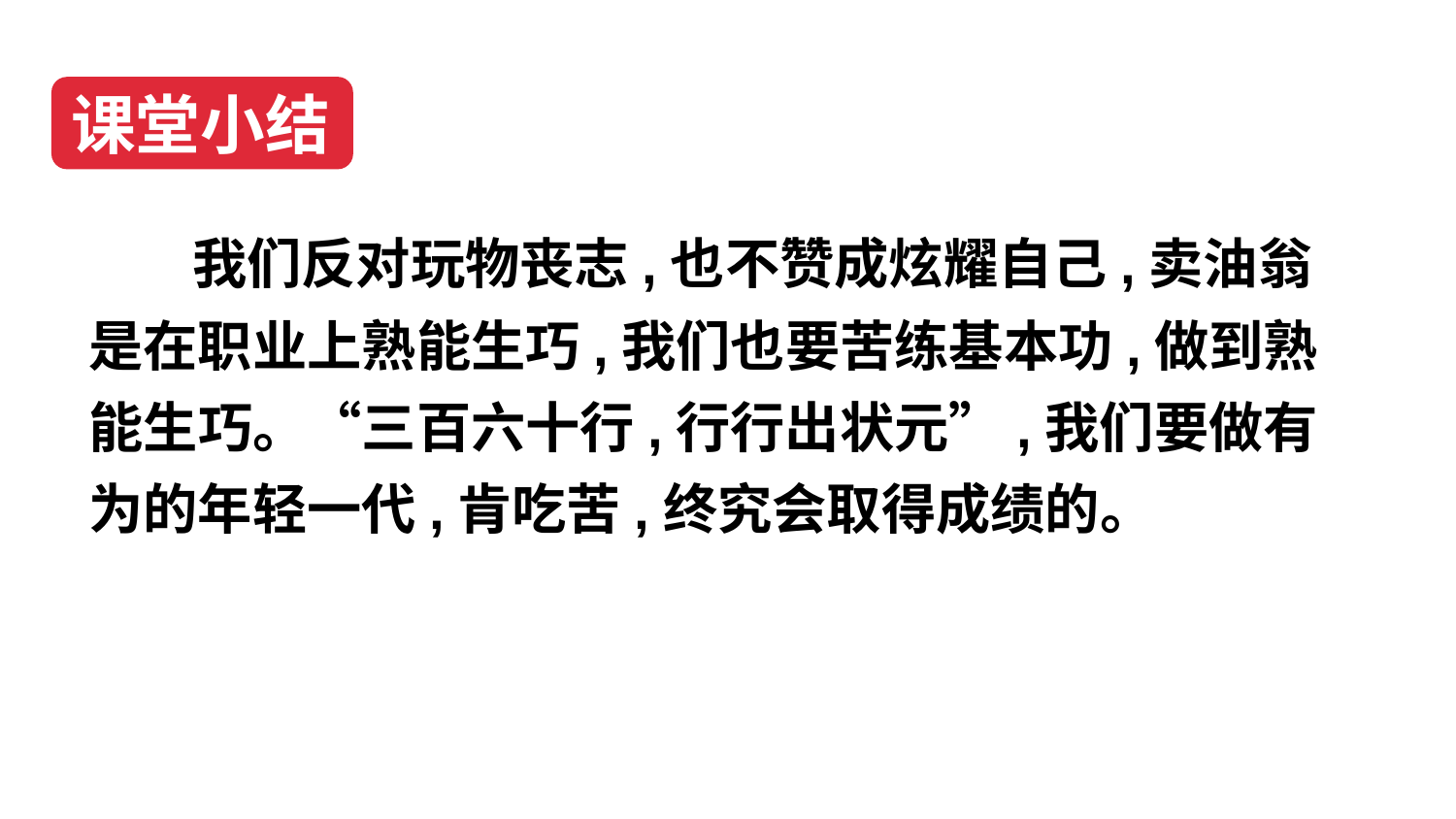

课堂小结
       我们反对玩物丧志,也不赞成炫耀自己,卖油翁是在职业上熟能生巧,我们也要苦练基本功,做到熟能生巧。“三百六十行,行行出状元”,我们要做有为的年轻一代,肯吃苦,终究会取得成绩的。